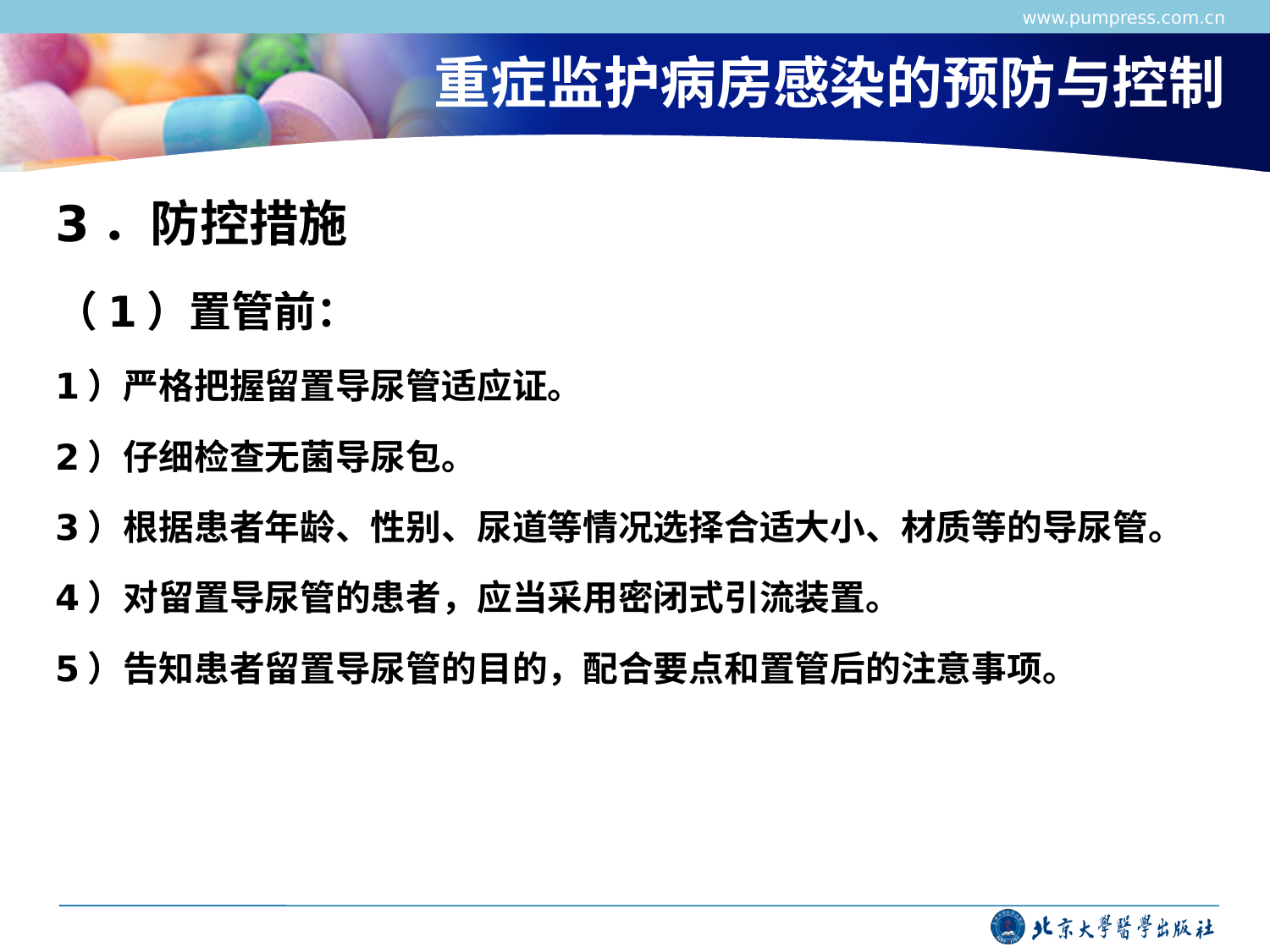

www.pumpress.com.cn
# 重症监护病房感染的预防与控制
3．防控措施
（1）置管前：
1）严格把握留置导尿管适应证。
2）仔细检查无菌导尿包。
3）根据患者年龄、性别、尿道等情况选择合适大小、材质等的导尿管。
4）对留置导尿管的患者，应当采用密闭式引流装置。
5）告知患者留置导尿管的目的，配合要点和置管后的注意事项。